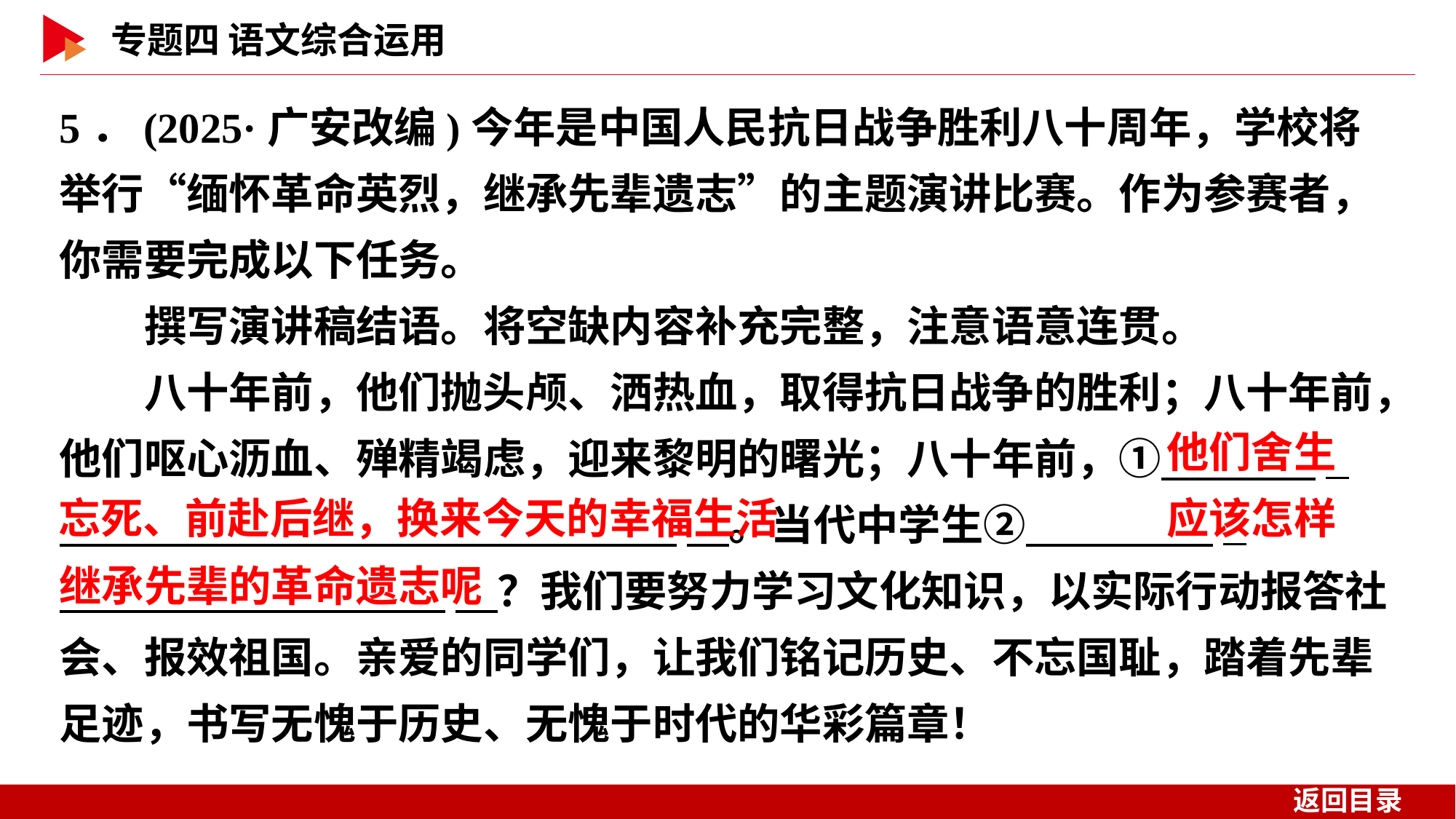

5．(2025·广安改编)今年是中国人民抗日战争胜利八十周年，学校将举行“缅怀革命英烈，继承先辈遗志”的主题演讲比赛。作为参赛者，你需要完成以下任务。
　　撰写演讲稿结语。将空缺内容补充完整，注意语意连贯。
　　八十年前，他们抛头颅、洒热血，取得抗日战争的胜利；八十年前，他们呕心沥血、殚精竭虑，迎来黎明的曙光；八十年前，①                _
                                                                　。当代中学生②　               _
                                        　？我们要努力学习文化知识，以实际行动报答社会、报效祖国。亲爱的同学们，让我们铭记历史、不忘国耻，踏着先辈足迹，书写无愧于历史、无愧于时代的华彩篇章！
他们舍生
忘死、前赴后继，换来今天的幸福生活
应该怎样
继承先辈的革命遗志呢